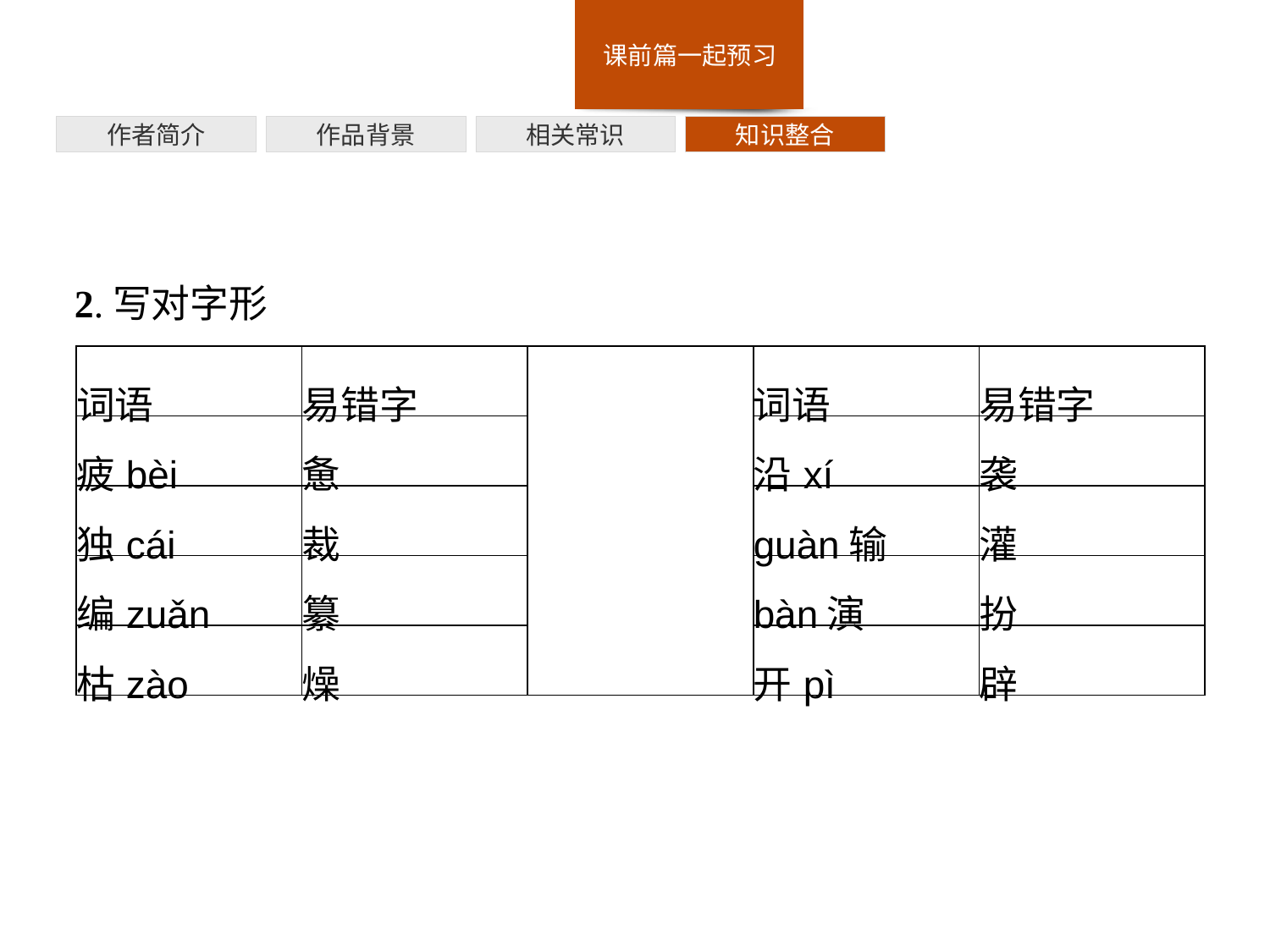

作者简介
作品背景
相关常识
知识整合
2.写对字形
| 词语 | 易错字 |  | 词语 | 易错字 |
| --- | --- | --- | --- | --- |
| 疲bèi | 惫 |  | 沿xí | 袭 |
| 独cái | 裁 |  | guàn输 | 灌 |
| 编zuǎn | 纂 |  | bàn演 | 扮 |
| 枯zào | 燥 |  | 开pì | 辟 |